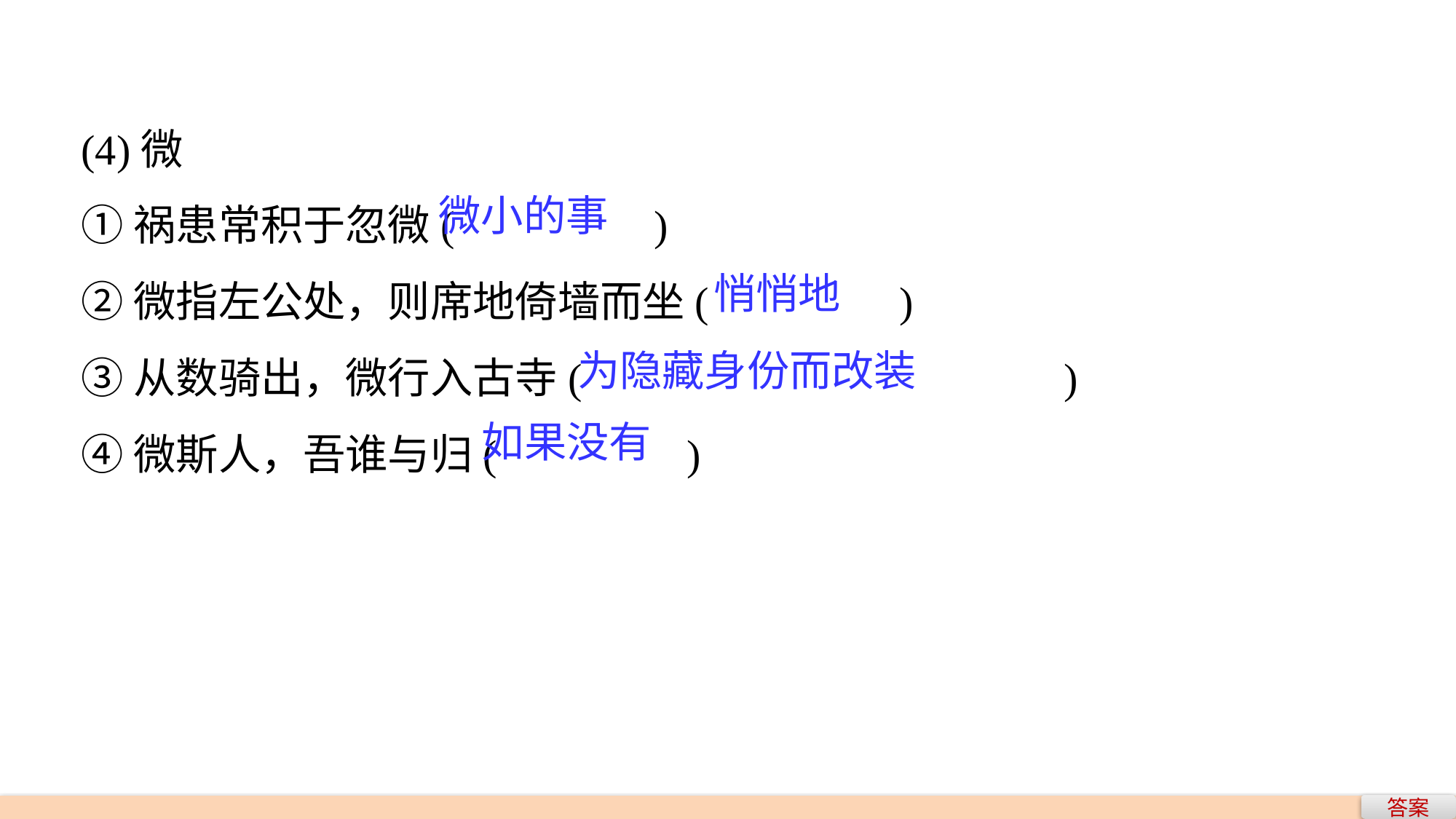

(4)微
①祸患常积于忽微(　　　 　)
②微指左公处，则席地倚墙而坐(　　　　)
③从数骑出，微行入古寺(　　　　			)
④微斯人，吾谁与归(　　　　)
微小的事
悄悄地
为隐藏身份而改装
如果没有
答案